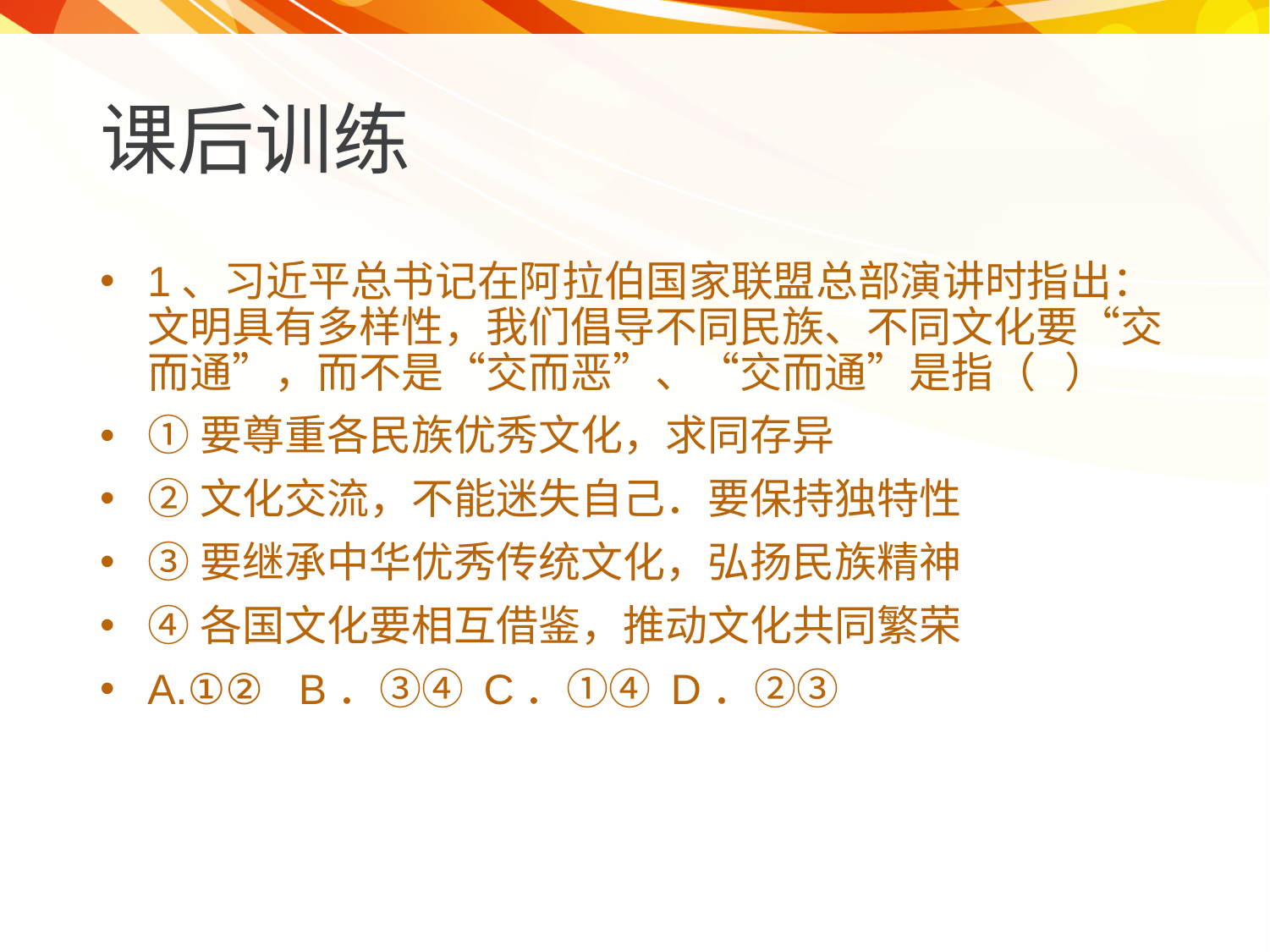

# 课后训练
1、习近平总书记在阿拉伯国家联盟总部演讲时指出：文明具有多样性，我们倡导不同民族、不同文化要“交而通”，而不是“交而恶”、“交而通”是指（   ）
①要尊重各民族优秀文化，求同存异
②文化交流，不能迷失自己．要保持独特性
③要继承中华优秀传统文化，弘扬民族精神
④各国文化要相互借鉴，推动文化共同繁荣
A.①②   B．③④ C．①④ D．②③